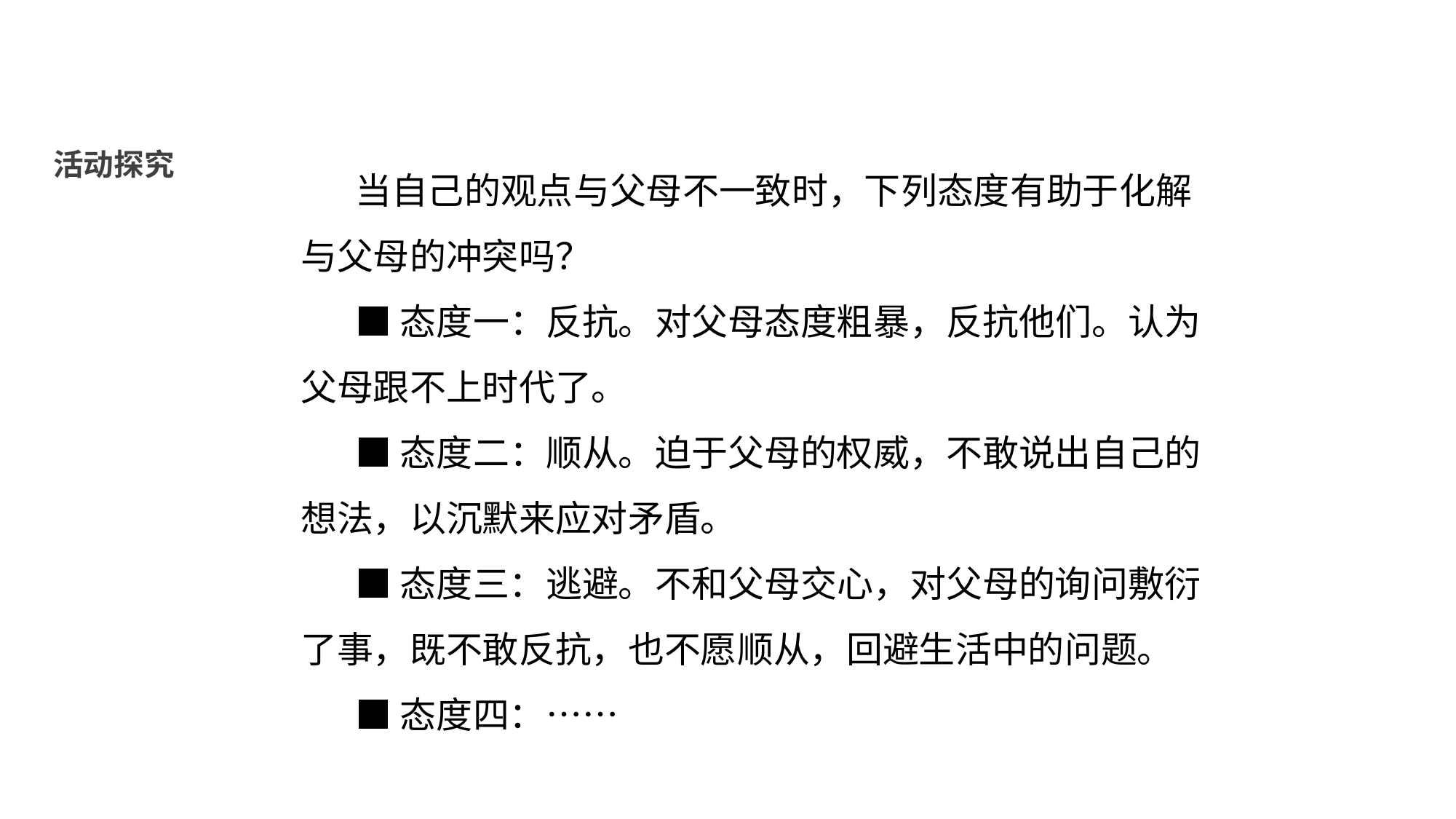

活动探究
当自己的观点与父母不一致时，下列态度有助于化解与父母的冲突吗？
■态度一：反抗。对父母态度粗暴，反抗他们。认为父母跟不上时代了。
■态度二：顺从。迫于父母的权威，不敢说出自己的想法，以沉默来应对矛盾。
■态度三：逃避。不和父母交心，对父母的询问敷衍了事，既不敢反抗，也不愿顺从，回避生活中的问题。
■态度四：……